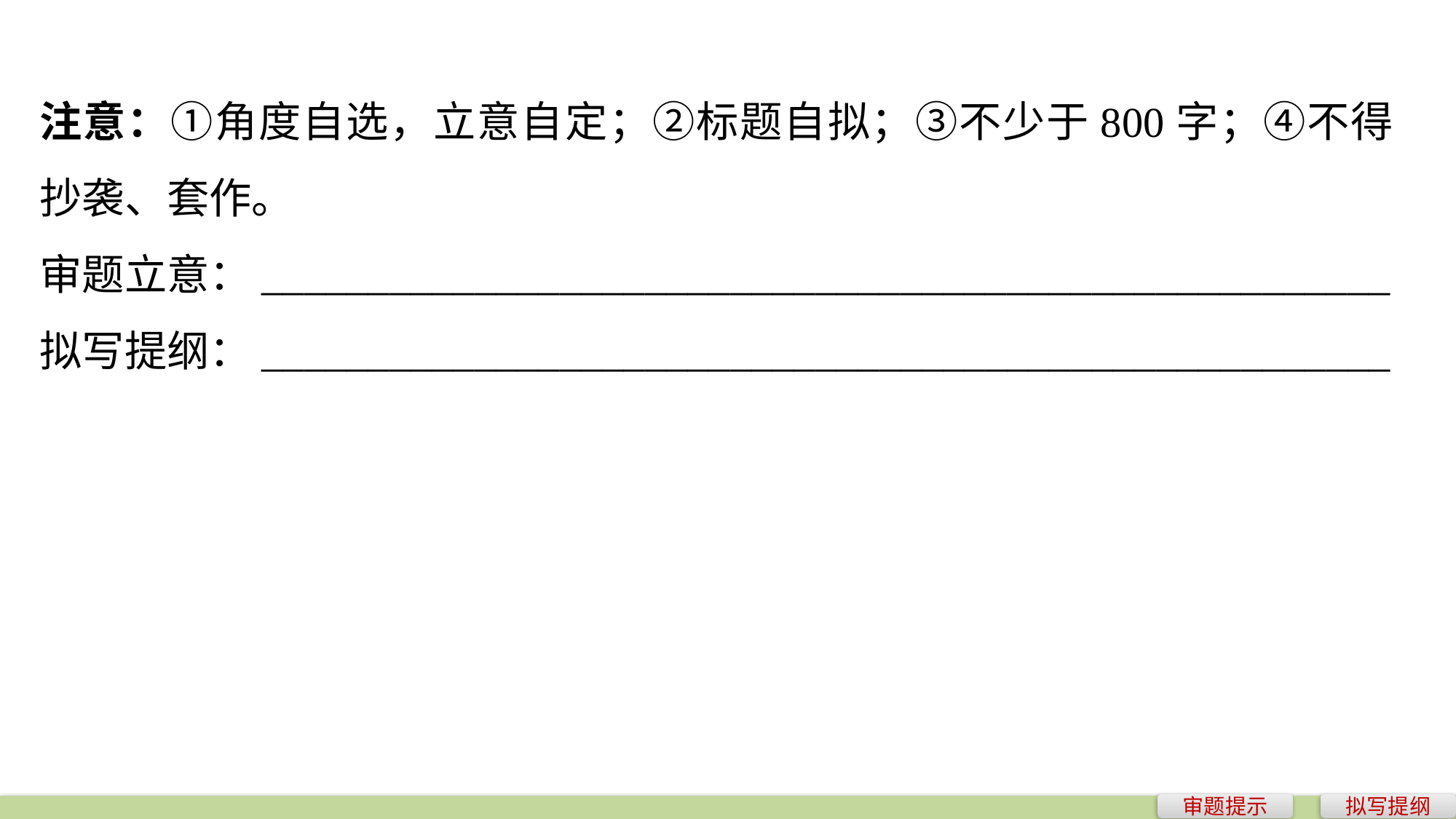

注意：①角度自选，立意自定；②标题自拟；③不少于800字；④不得抄袭、套作。
审题立意：_____________________________________________________
拟写提纲：_____________________________________________________
审题提示
拟写提纲